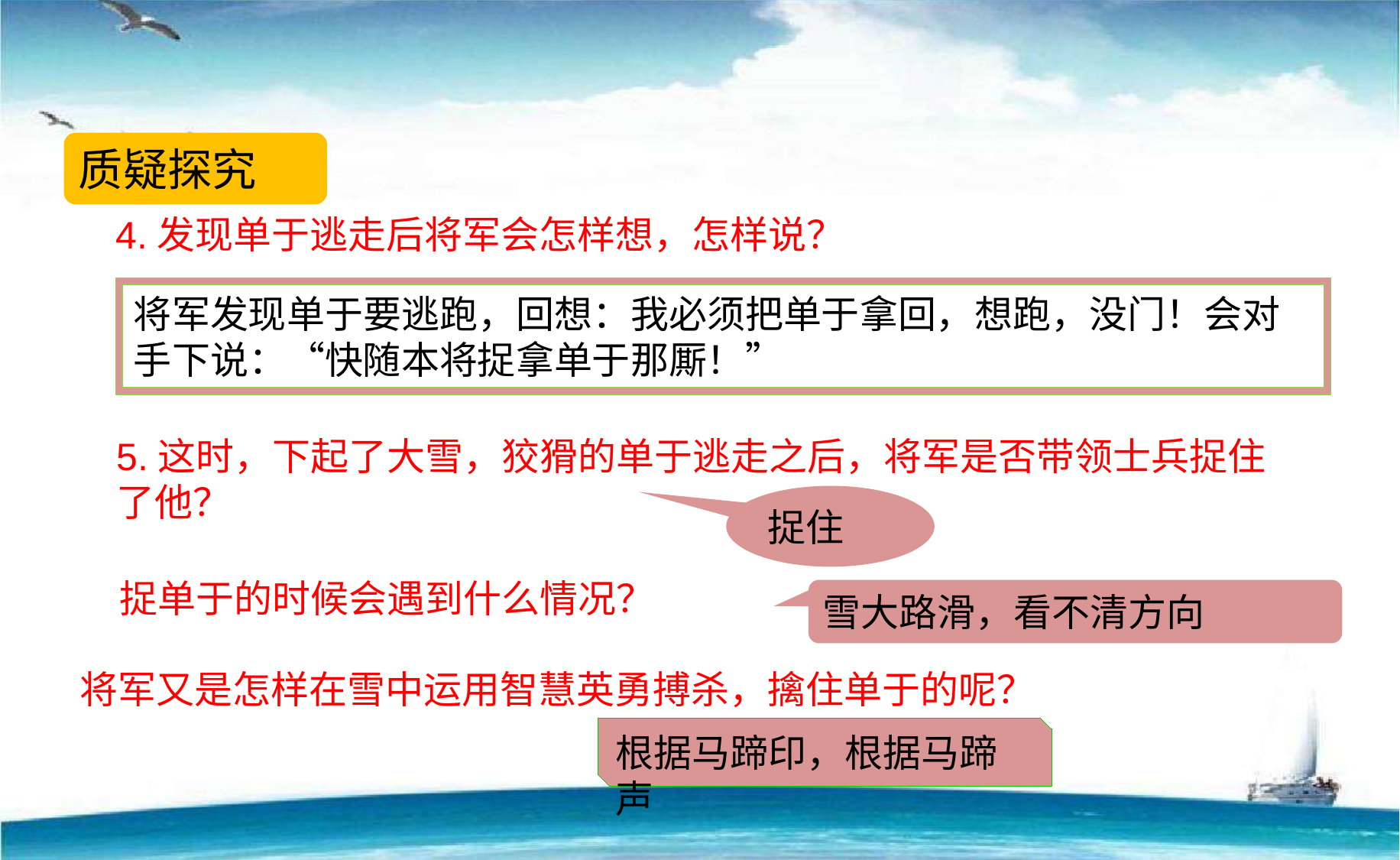

质疑探究
4.发现单于逃走后将军会怎样想，怎样说？
将军发现单于要逃跑，回想：我必须把单于拿回，想跑，没门！会对手下说：“快随本将捉拿单于那厮！”
5.这时，下起了大雪，狡猾的单于逃走之后，将军是否带领士兵捉住了他？
捉住
捉单于的时候会遇到什么情况？
雪大路滑，看不清方向
将军又是怎样在雪中运用智慧英勇搏杀，擒住单于的呢？
根据马蹄印，根据马蹄声